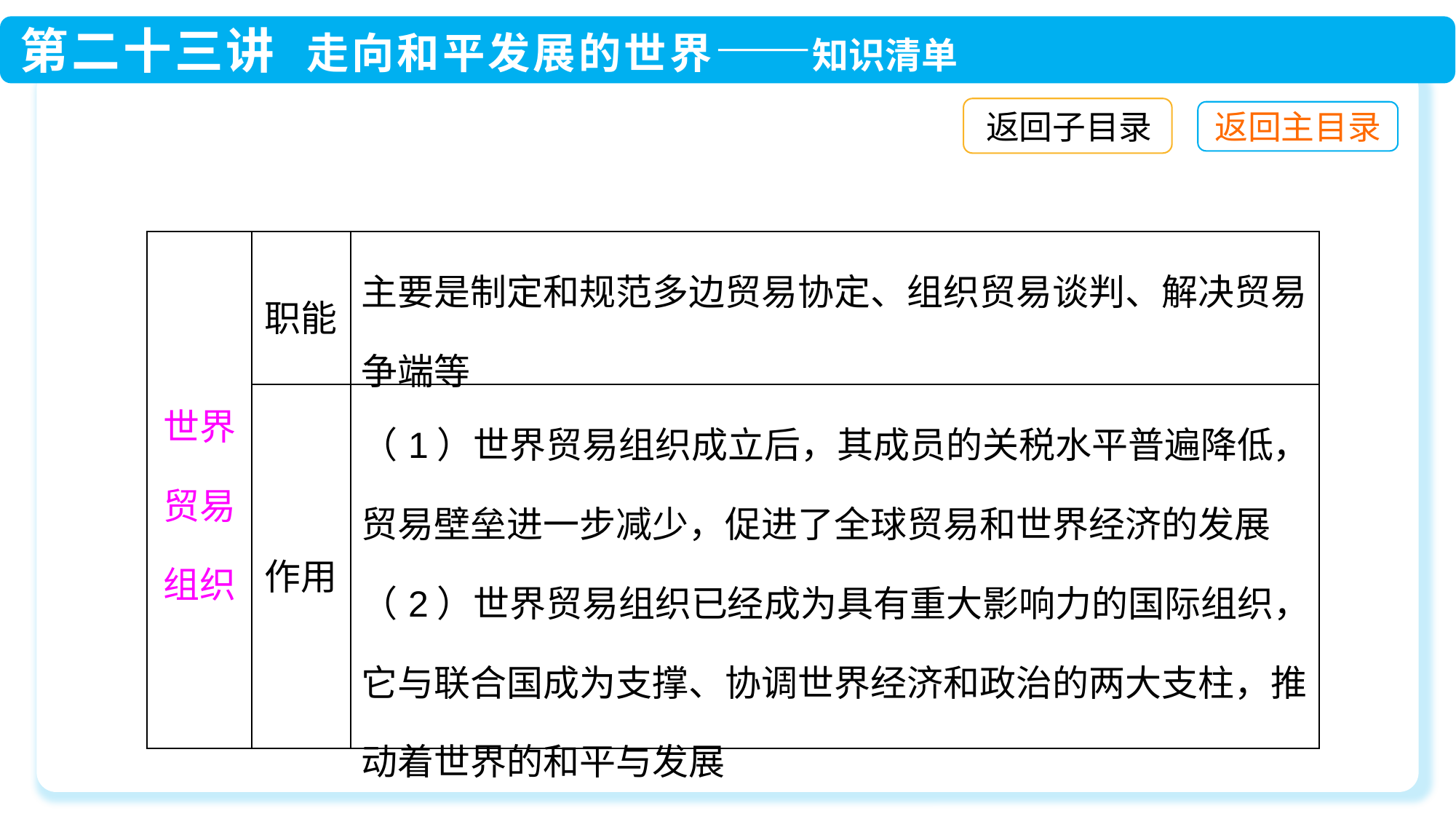

返回子目录
| 世界贸易组织 | 职能 | 主要是制定和规范多边贸易协定、组织贸易谈判、解决贸易争端等 |
| --- | --- | --- |
|  | 作用 | （1）世界贸易组织成立后，其成员的关税水平普遍降低，贸易壁垒进一步减少，促进了全球贸易和世界经济的发展 （2）世界贸易组织已经成为具有重大影响力的国际组织，它与联合国成为支撑、协调世界经济和政治的两大支柱，推动着世界的和平与发展 |